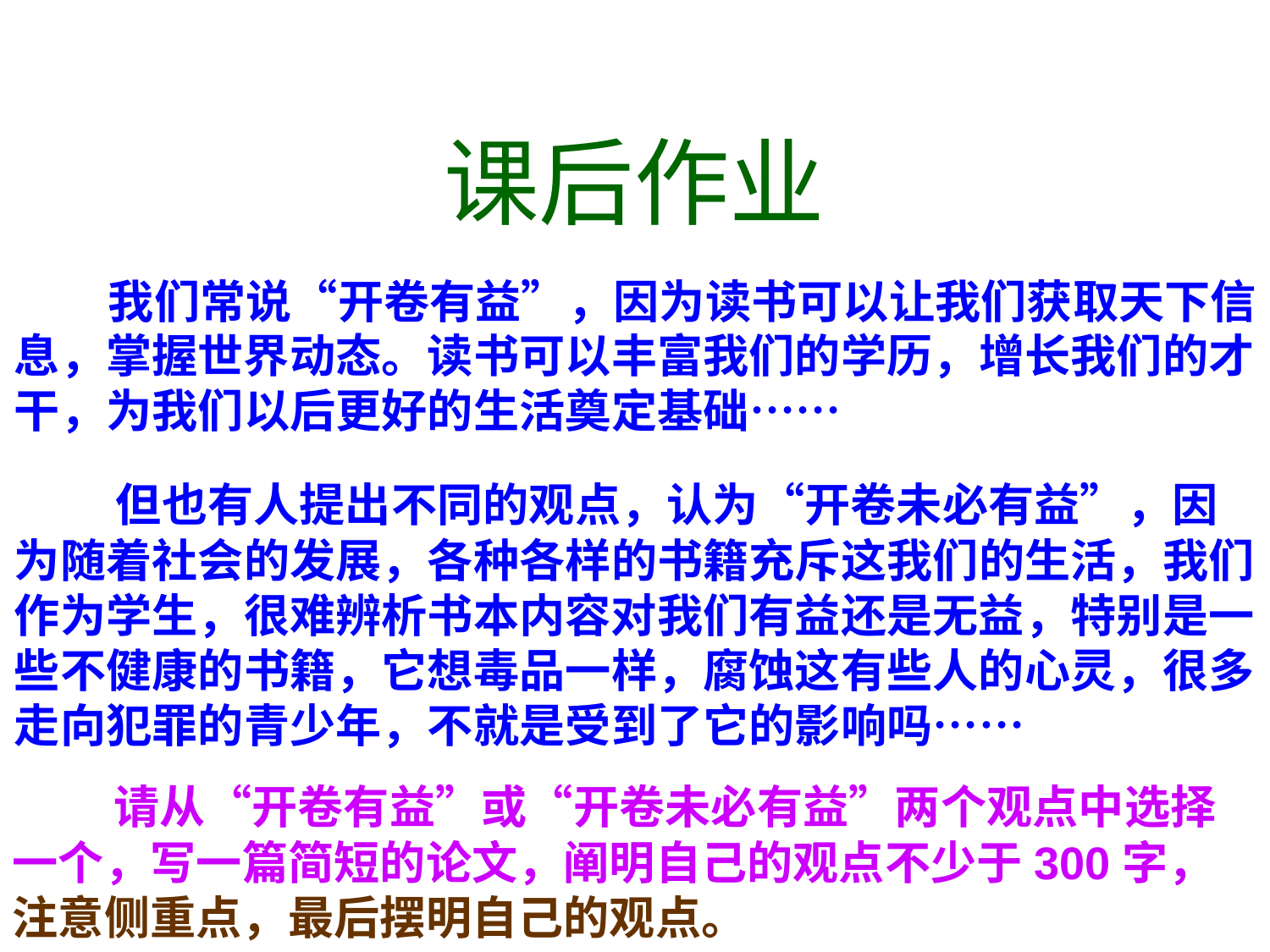

课后作业
        我们常说“开卷有益”，因为读书可以让我们获取天下信息，掌握世界动态。读书可以丰富我们的学历，增长我们的才干，为我们以后更好的生活奠定基础……
        但也有人提出不同的观点，认为“开卷未必有益”，因为随着社会的发展，各种各样的书籍充斥这我们的生活，我们作为学生，很难辨析书本内容对我们有益还是无益，特别是一些不健康的书籍，它想毒品一样，腐蚀这有些人的心灵，很多走向犯罪的青少年，不就是受到了它的影响吗……
        请从“开卷有益”或“开卷未必有益”两个观点中选择一个，写一篇简短的论文，阐明自己的观点不少于300字，注意侧重点，最后摆明自己的观点。